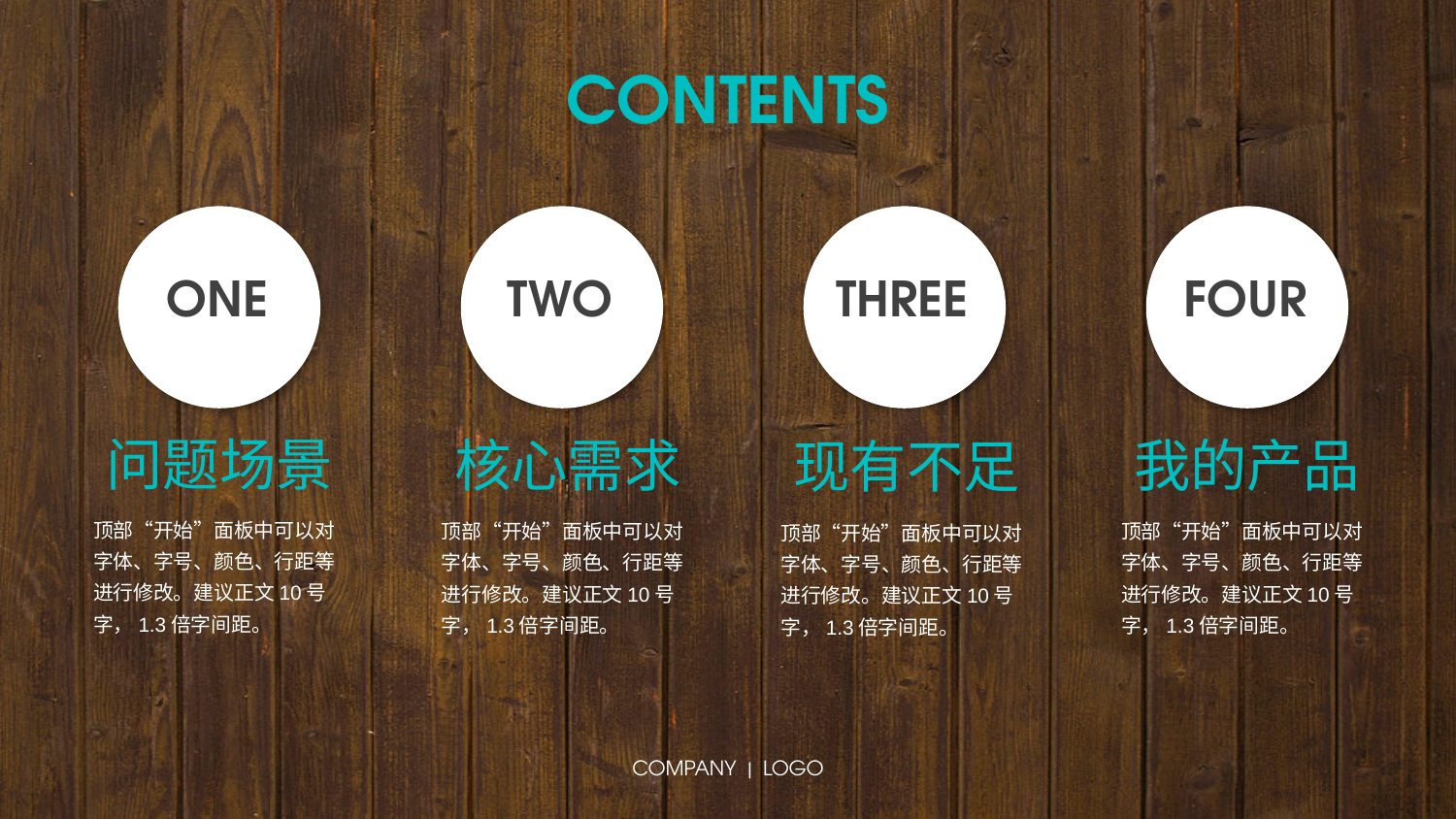

CONTENTS

ONE
TWO
THREE
FOUR
问题场景
核心需求
我的产品
现有不足
顶部“开始”面板中可以对字体、字号、颜色、行距等进行修改。建议正文10号字，1.3倍字间距。
顶部“开始”面板中可以对字体、字号、颜色、行距等进行修改。建议正文10号字，1.3倍字间距。
顶部“开始”面板中可以对字体、字号、颜色、行距等进行修改。建议正文10号字，1.3倍字间距。
顶部“开始”面板中可以对字体、字号、颜色、行距等进行修改。建议正文10号字，1.3倍字间距。
COMPANY  |  LOGO